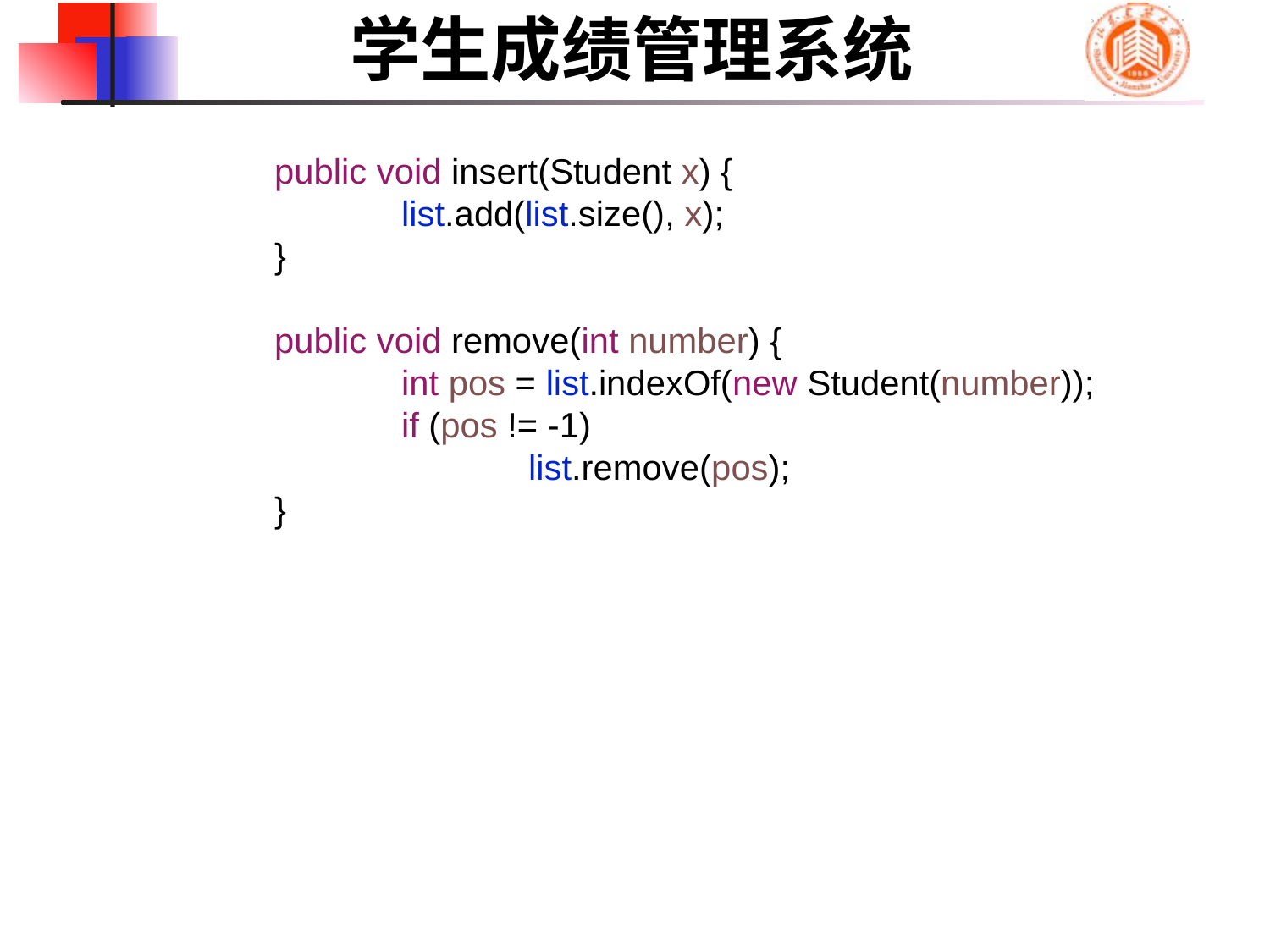

学生成绩管理系统
	public void insert(Student x) {
		list.add(list.size(), x);
	}

	public void remove(int number) {
		int pos = list.indexOf(new Student(number));
		if (pos != -1)
			list.remove(pos);
	}